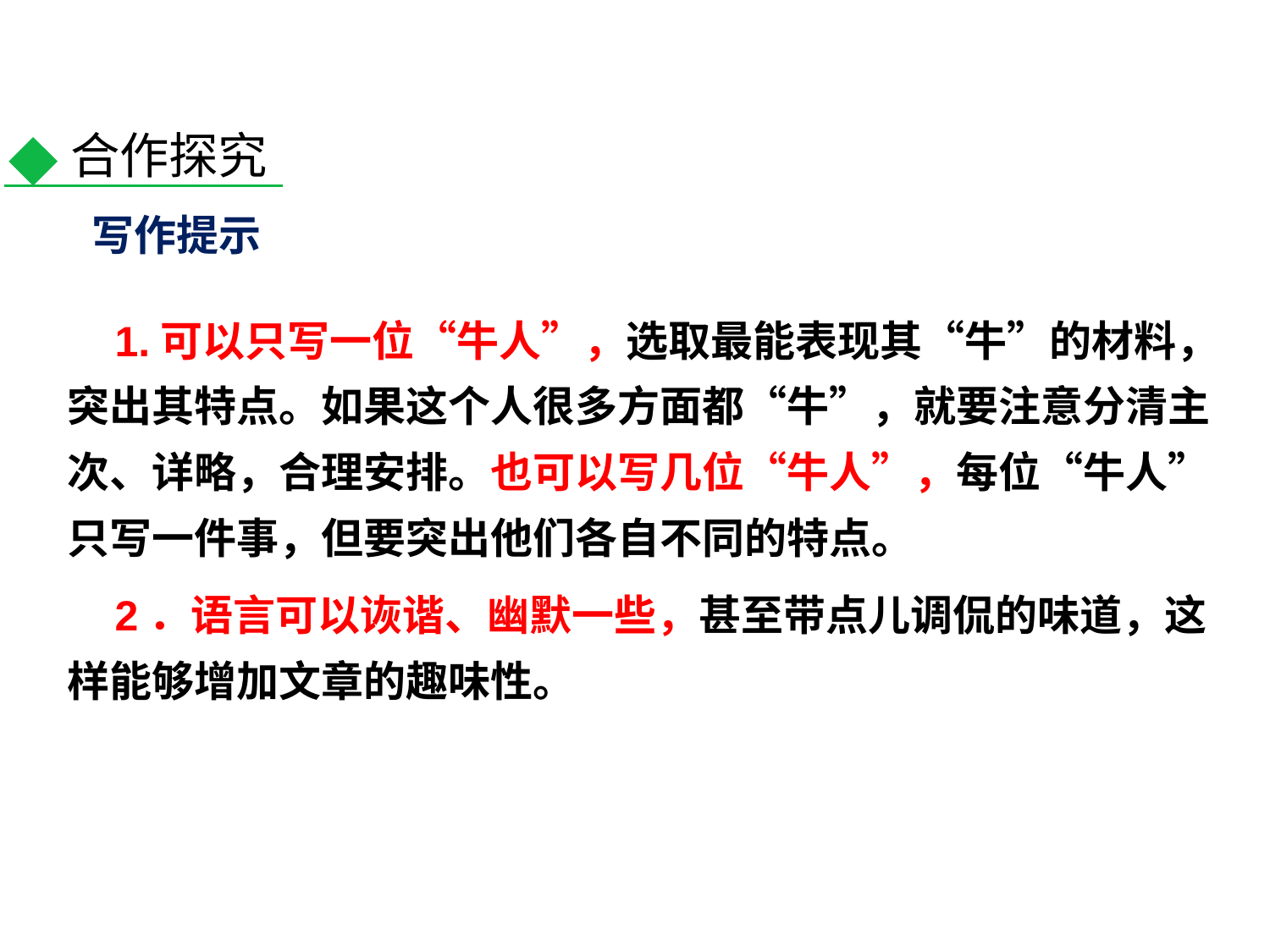

合作探究

写作提示

    1.可以只写一位“牛人”，选取最能表现其“牛”的材料，突出其特点。如果这个人很多方面都“牛”，就要注意分清主次、详略，合理安排。也可以写几位“牛人”，每位“牛人”只写一件事，但要突出他们各自不同的特点。
    2．语言可以诙谐、幽默一些，甚至带点儿调侃的味道，这样能够增加文章的趣味性。